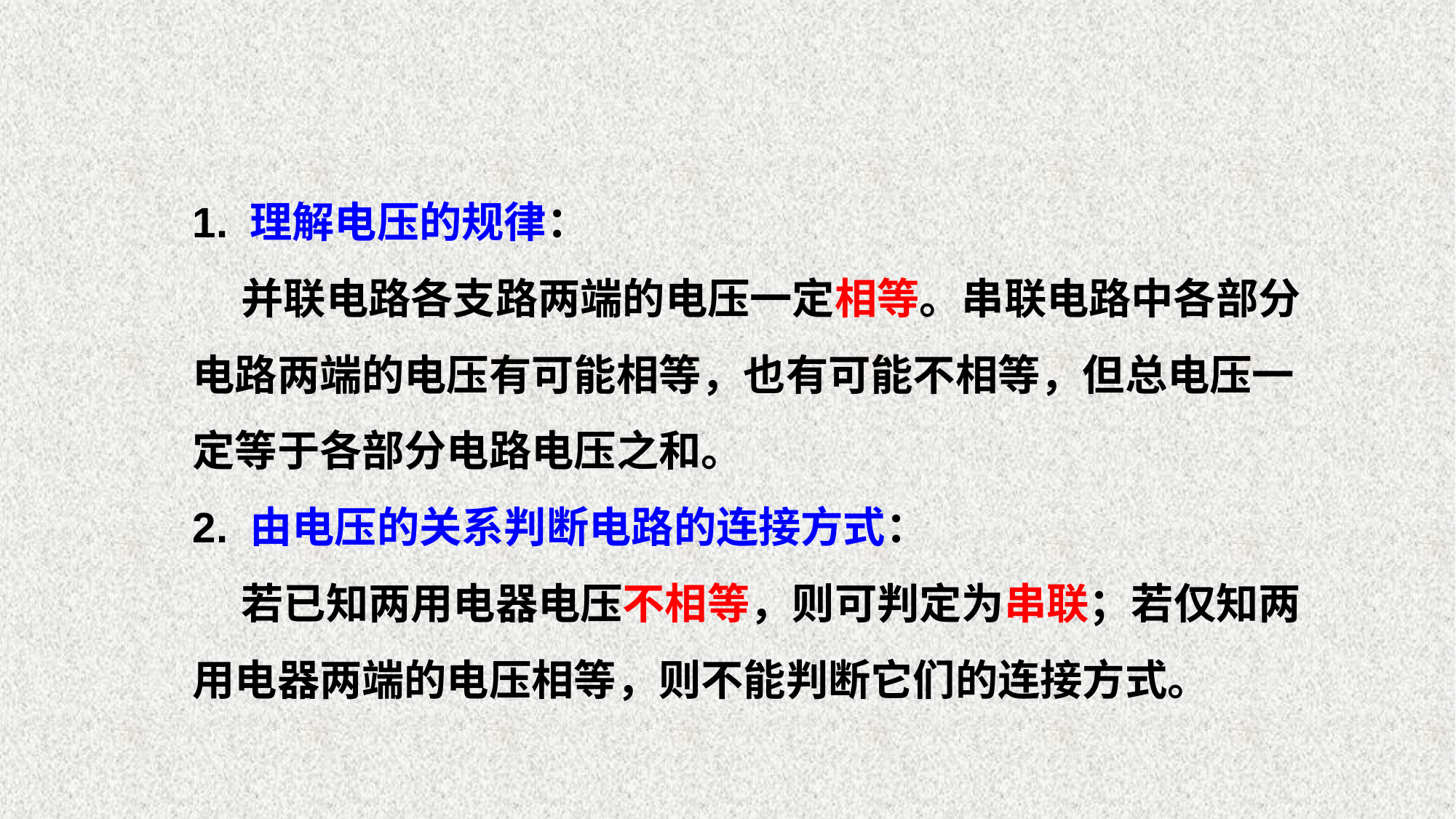

1. 理解电压的规律：
    并联电路各支路两端的电压一定相等。串联电路中各部分电路两端的电压有可能相等，也有可能不相等，但总电压一定等于各部分电路电压之和。
2. 由电压的关系判断电路的连接方式：
    若已知两用电器电压不相等，则可判定为串联；若仅知两用电器两端的电压相等，则不能判断它们的连接方式。